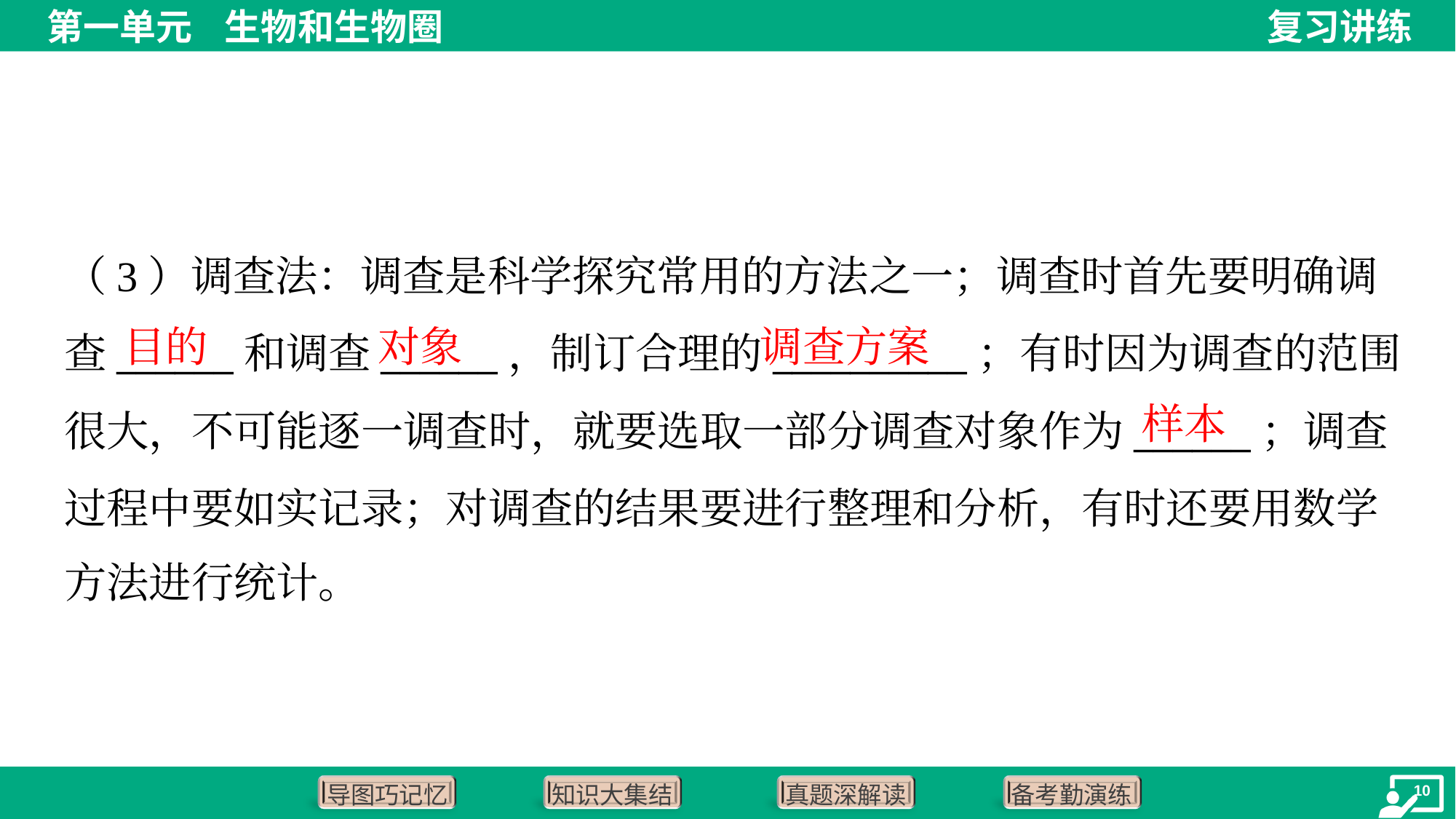

（3）调查法：调查是科学探究常用的方法之一；调查时首先要明确调
查______和调查______，制订合理的__________；有时因为调查的范围
很大，不可能逐一调查时，就要选取一部分调查对象作为______；调查
过程中要如实记录；对调查的结果要进行整理和分析，有时还要用数学
方法进行统计。
目的
对象
调查方案
样本